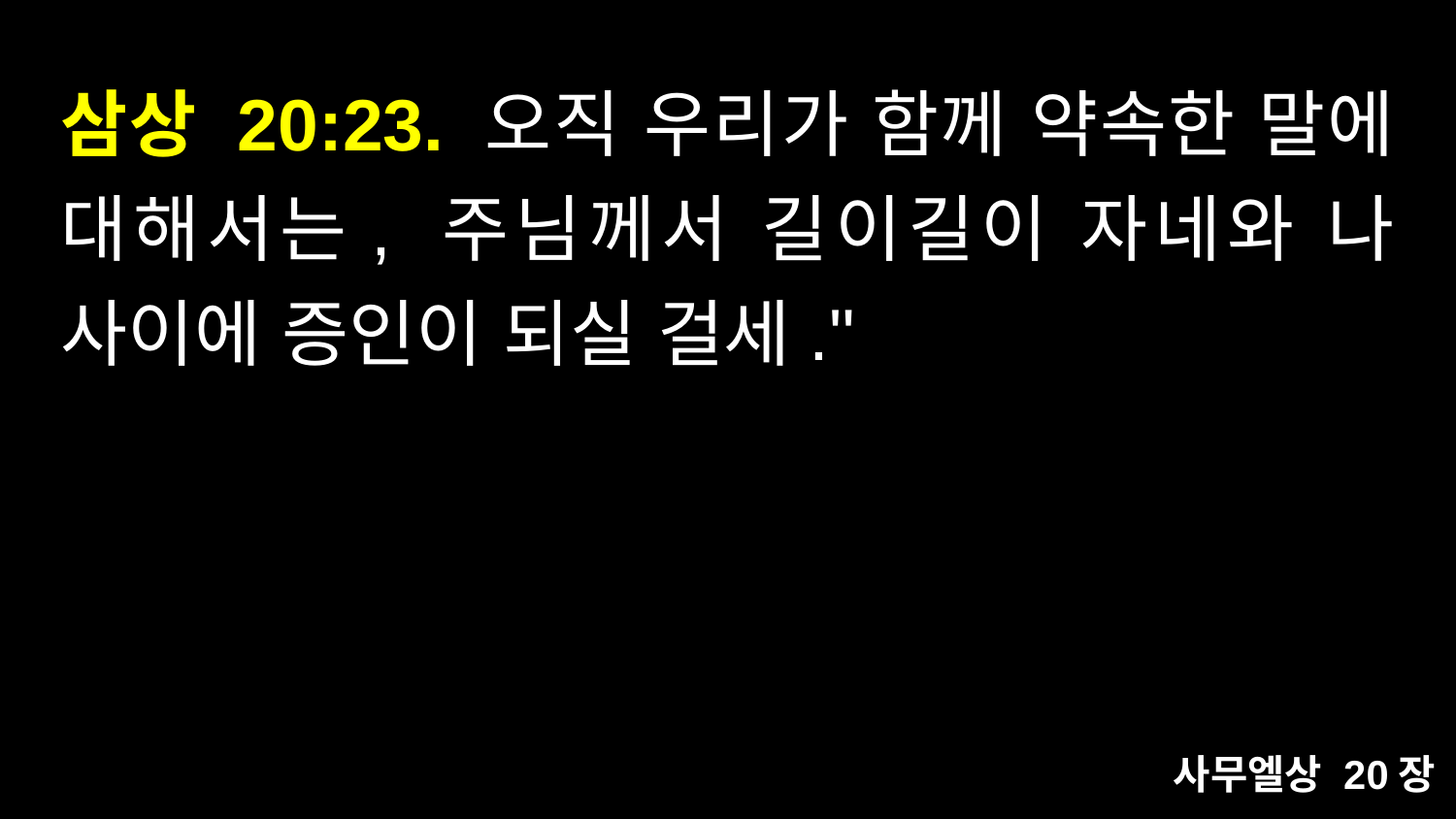

# 삼상 20:23. 오직 우리가 함께 약속한 말에 대해서는, 주님께서 길이길이 자네와 나 사이에 증인이 되실 걸세."
사무엘상 20장